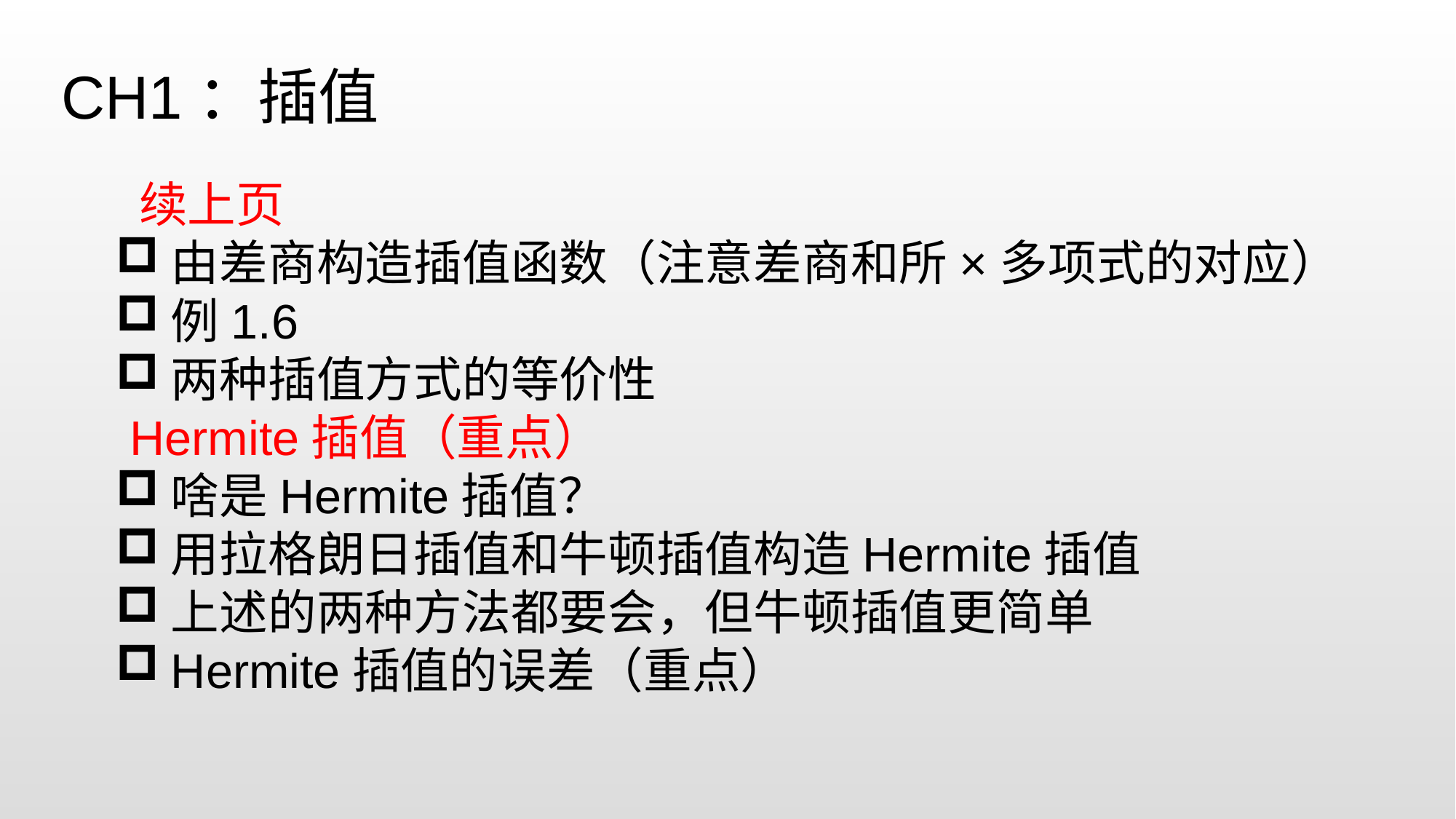

CH1：插值
      续上页
由差商构造插值函数（注意差商和所×多项式的对应）
例1.6
两种插值方式的等价性
 Hermite插值（重点）
啥是Hermite插值？
用拉格朗日插值和牛顿插值构造Hermite插值
上述的两种方法都要会，但牛顿插值更简单
Hermite插值的误差（重点）